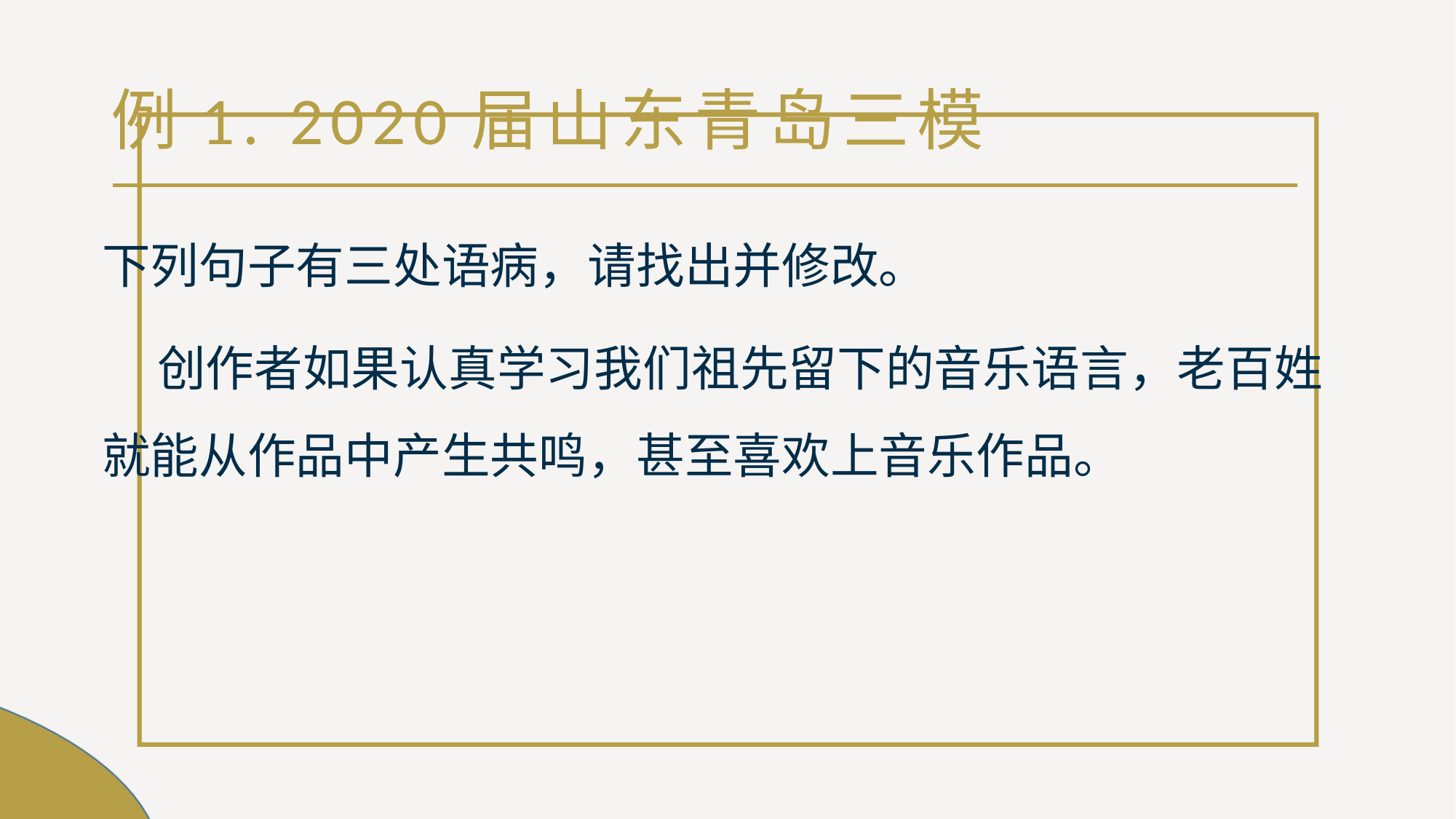

# 例1. 2020届山东青岛三模
下列句子有三处语病，请找出并修改。
    创作者如果认真学习我们祖先留下的音乐语言，老百姓就能从作品中产生共鸣，甚至喜欢上音乐作品。